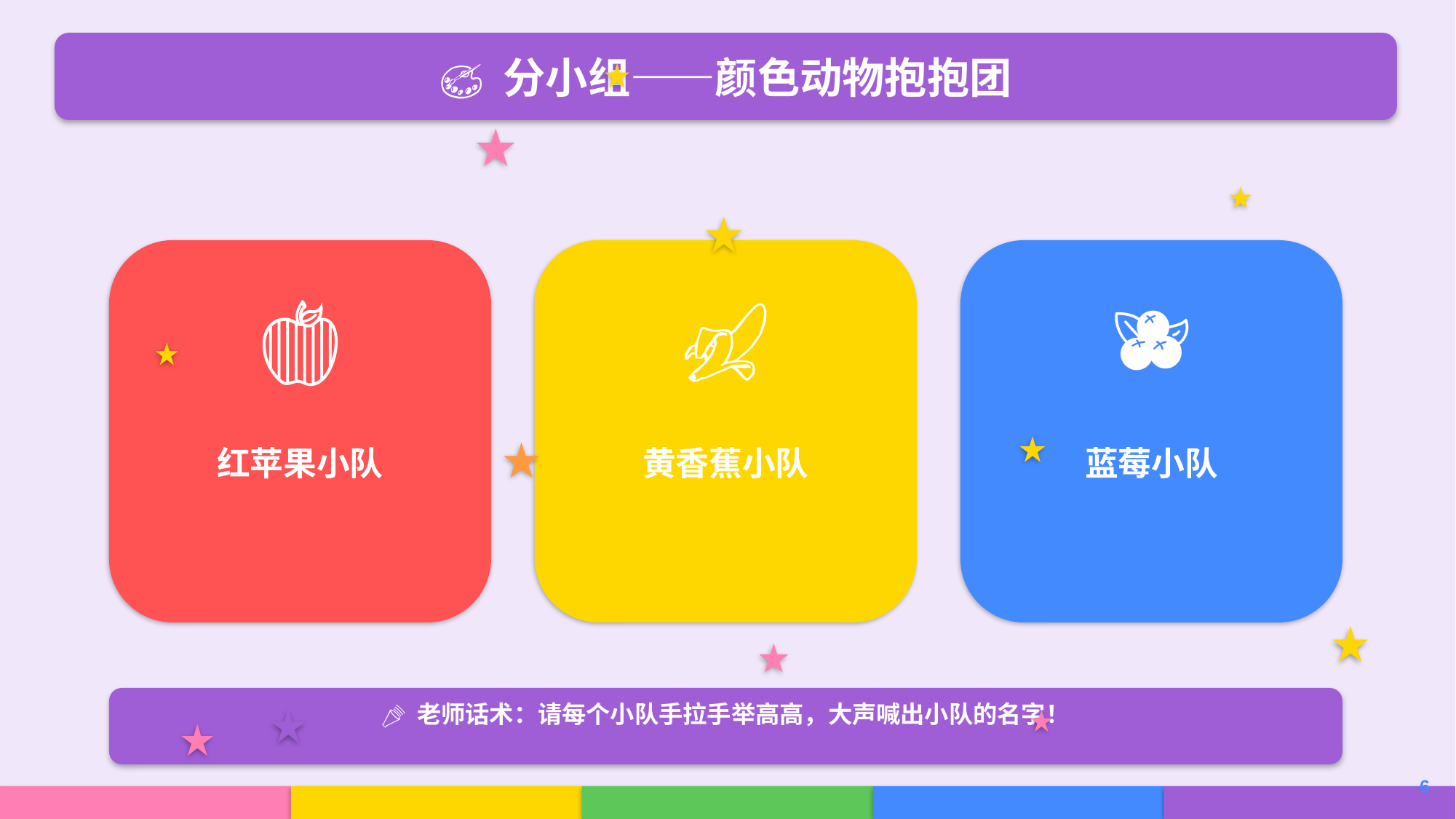

🎨 分小组——颜色动物抱抱团

🍎
🍌
🫐

红苹果小队
黄香蕉小队
蓝莓小队

📣 老师话术：请每个小队手拉手举高高，大声喊出小队的名字！

6